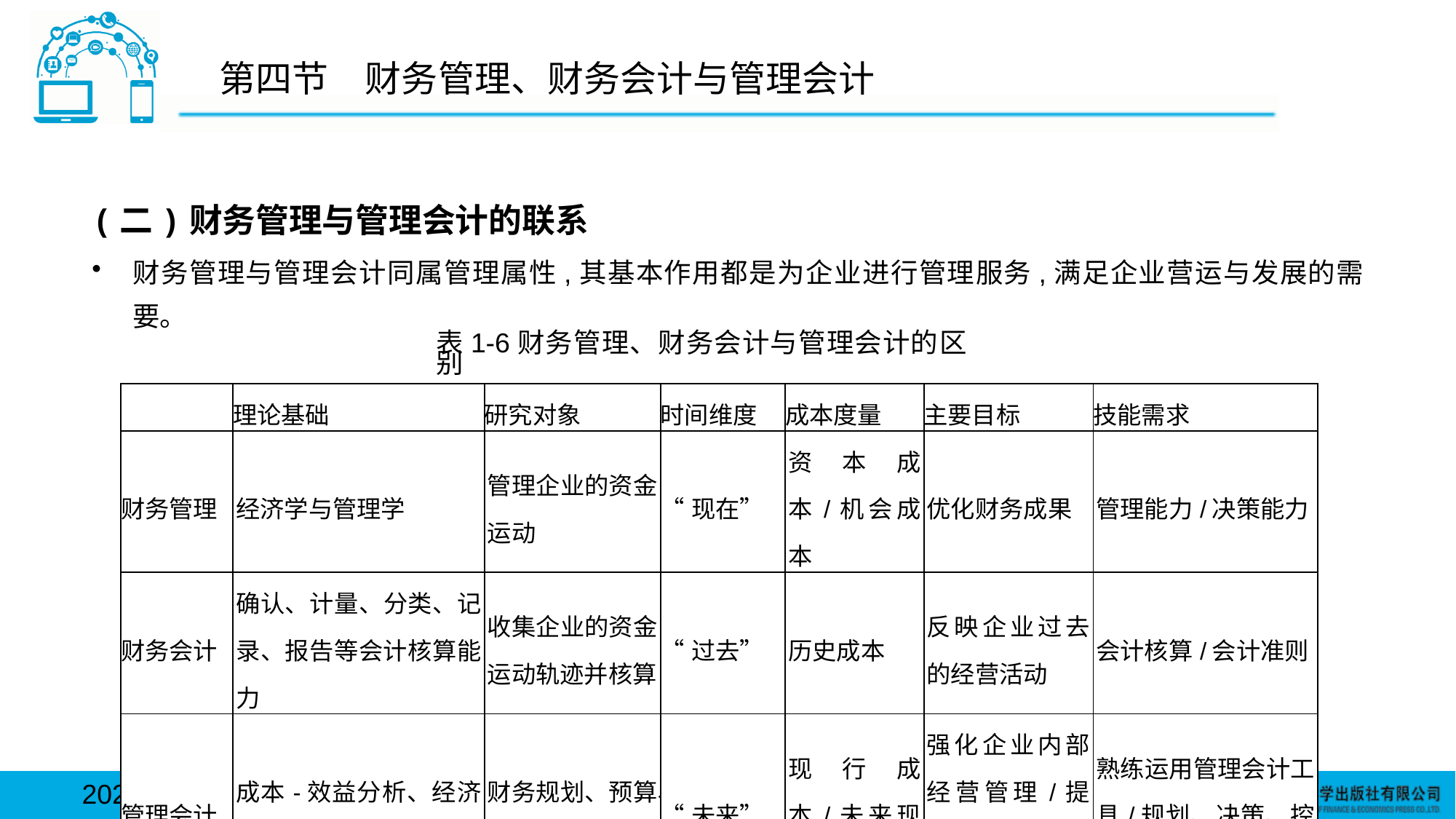

# 第四节　财务管理、财务会计与管理会计
(二)财务管理与管理会计的联系
财务管理与管理会计同属管理属性,其基本作用都是为企业进行管理服务,满足企业营运与发展的需要。
表1-6财务管理、财务会计与管理会计的区别
|  | 理论基础 | 研究对象 | 时间维度 | 成本度量 | 主要目标 | 技能需求 |
| --- | --- | --- | --- | --- | --- | --- |
| 财务管理 | 经济学与管理学 | 管理企业的资金运动 | “现在” | 资本成本/机会成本 | 优化财务成果 | 管理能力/决策能力 |
| 财务会计 | 确认、计量、分类、记录、报告等会计核算能力 | 收集企业的资金运动轨迹并核算 | “过去” | 历史成本 | 反映企业过去的经营活动 | 会计核算/会计准则 |
| 管理会计 | 成本-效益分析、经济模式、数理分析 | 财务规划、预算、评估、决策 | “未来” | 现行成本/未来现金流量 | 强化企业内部经营管理/提高整体经营效益 | 熟练运用管理会计工具/规划、决策、控制、评价 |
2024/3/15
Page 22